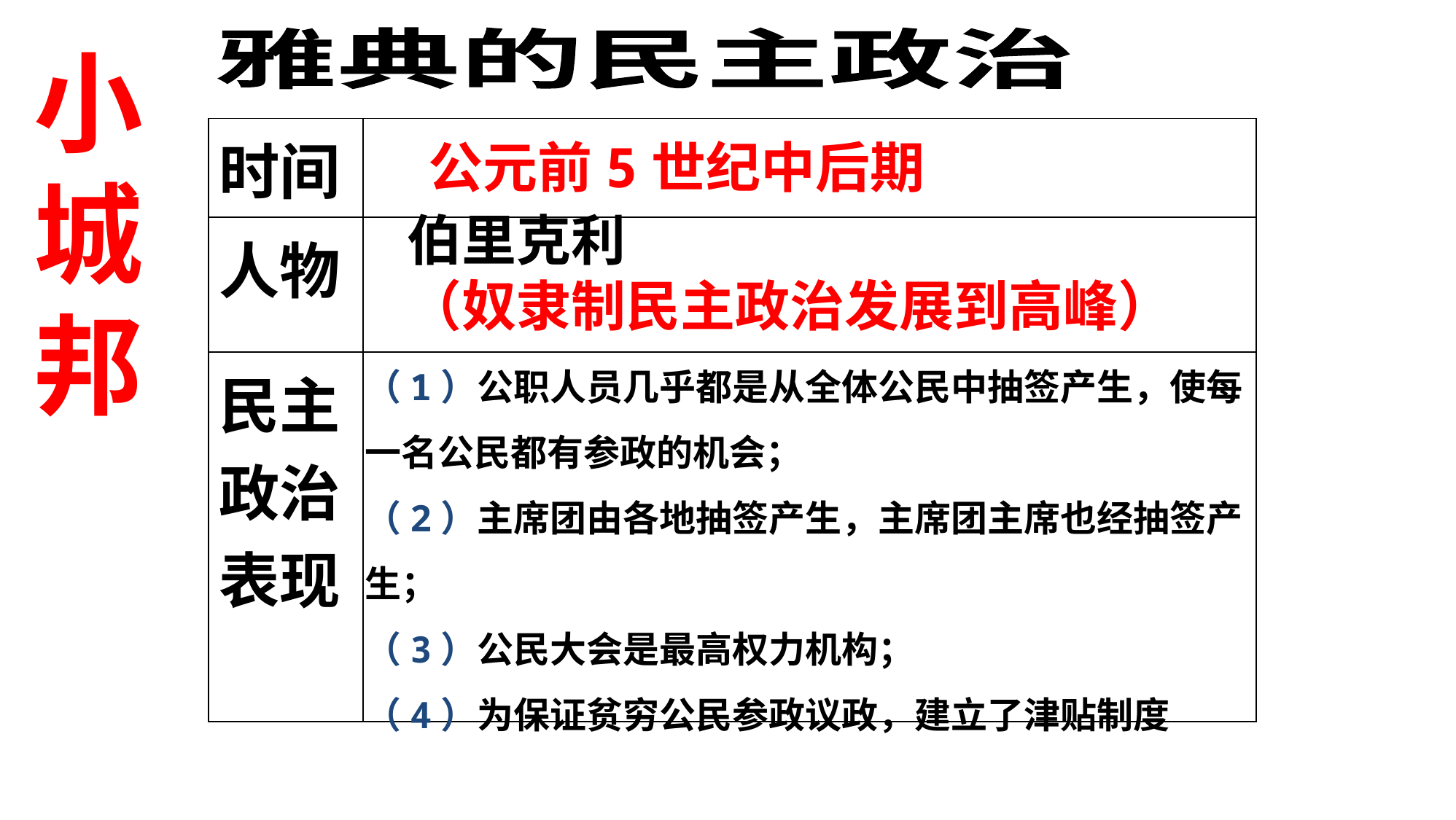

雅典的民主政治
小城邦
| 时间 |  |
| --- | --- |
| 人物 |  |
| 民主政治表现 |  |
公元前5世纪中后期

伯里克利
（奴隶制民主政治发展到高峰）

（1）公职人员几乎都是从全体公民中抽签产生，使每一名公民都有参政的机会；
（2）主席团由各地抽签产生，主席团主席也经抽签产生；
（3）公民大会是最高权力机构；
（4）为保证贫穷公民参政议政，建立了津贴制度